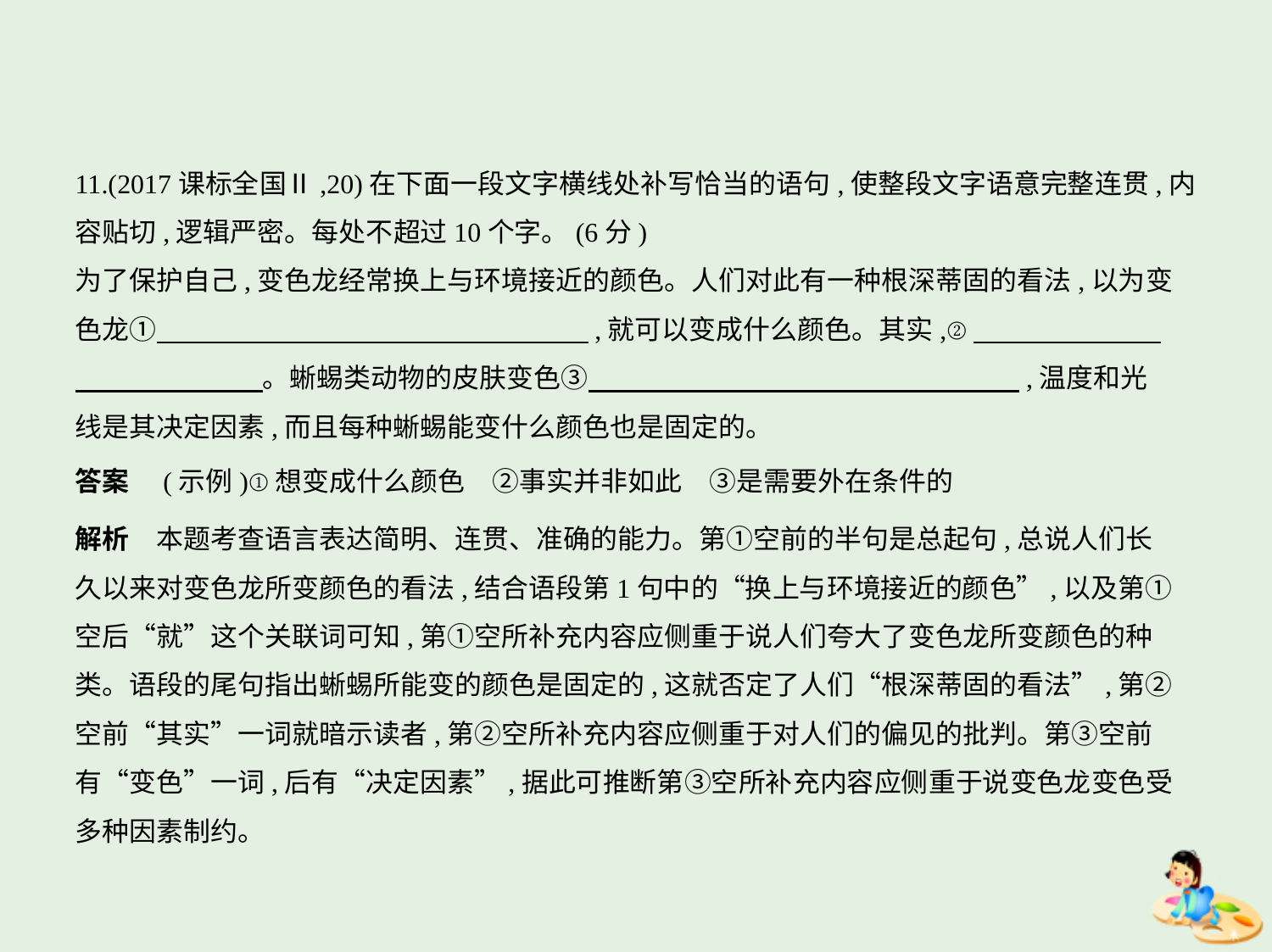

11.(2017课标全国Ⅱ,20)在下面一段文字横线处补写恰当的语句,使整段文字语意完整连贯,内
容贴切,逻辑严密。每处不超过10个字。(6分)
为了保护自己,变色龙经常换上与环境接近的颜色。人们对此有一种根深蒂固的看法,以为变
色龙①　　　　　　　　　　　　　　　    ,就可以变成什么颜色。其实,②　　　　　　    
　　　　　　    。蜥蜴类动物的皮肤变色③　　　　　　　　　　　　　　　    ,温度和光
线是其决定因素,而且每种蜥蜴能变什么颜色也是固定的。
答案　(示例)①想变成什么颜色　②事实并非如此　③是需要外在条件的
解析　本题考查语言表达简明、连贯、准确的能力。第①空前的半句是总起句,总说人们长
久以来对变色龙所变颜色的看法,结合语段第1句中的“换上与环境接近的颜色”,以及第①
空后“就”这个关联词可知,第①空所补充内容应侧重于说人们夸大了变色龙所变颜色的种
类。语段的尾句指出蜥蜴所能变的颜色是固定的,这就否定了人们“根深蒂固的看法”,第②
空前“其实”一词就暗示读者,第②空所补充内容应侧重于对人们的偏见的批判。第③空前
有“变色”一词,后有“决定因素”,据此可推断第③空所补充内容应侧重于说变色龙变色受
多种因素制约。